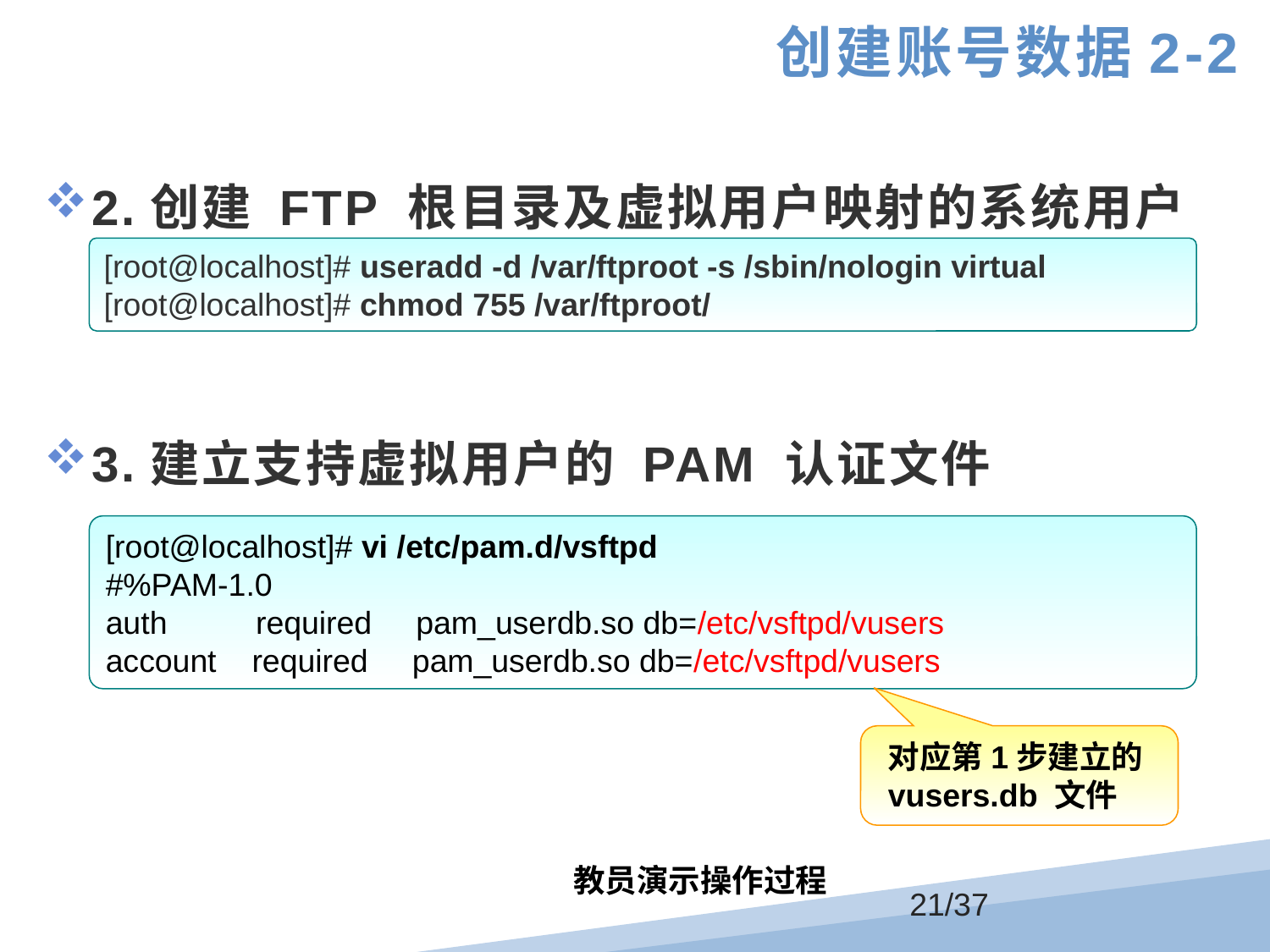

创建账号数据2-2
2.创建 FTP 根目录及虚拟用户映射的系统用户

3.建立支持虚拟用户的 PAM 认证文件

[root@localhost]# useradd -d /var/ftproot -s /sbin/nologin virtual
[root@localhost]# chmod 755 /var/ftproot/
[root@localhost]# vi /etc/pam.d/vsftpd
#%PAM-1.0
auth          required     pam_userdb.so db=/etc/vsftpd/vusers
account    required     pam_userdb.so db=/etc/vsftpd/vusers
对应第1步建立的vusers.db 文件

教员演示操作过程
21/37